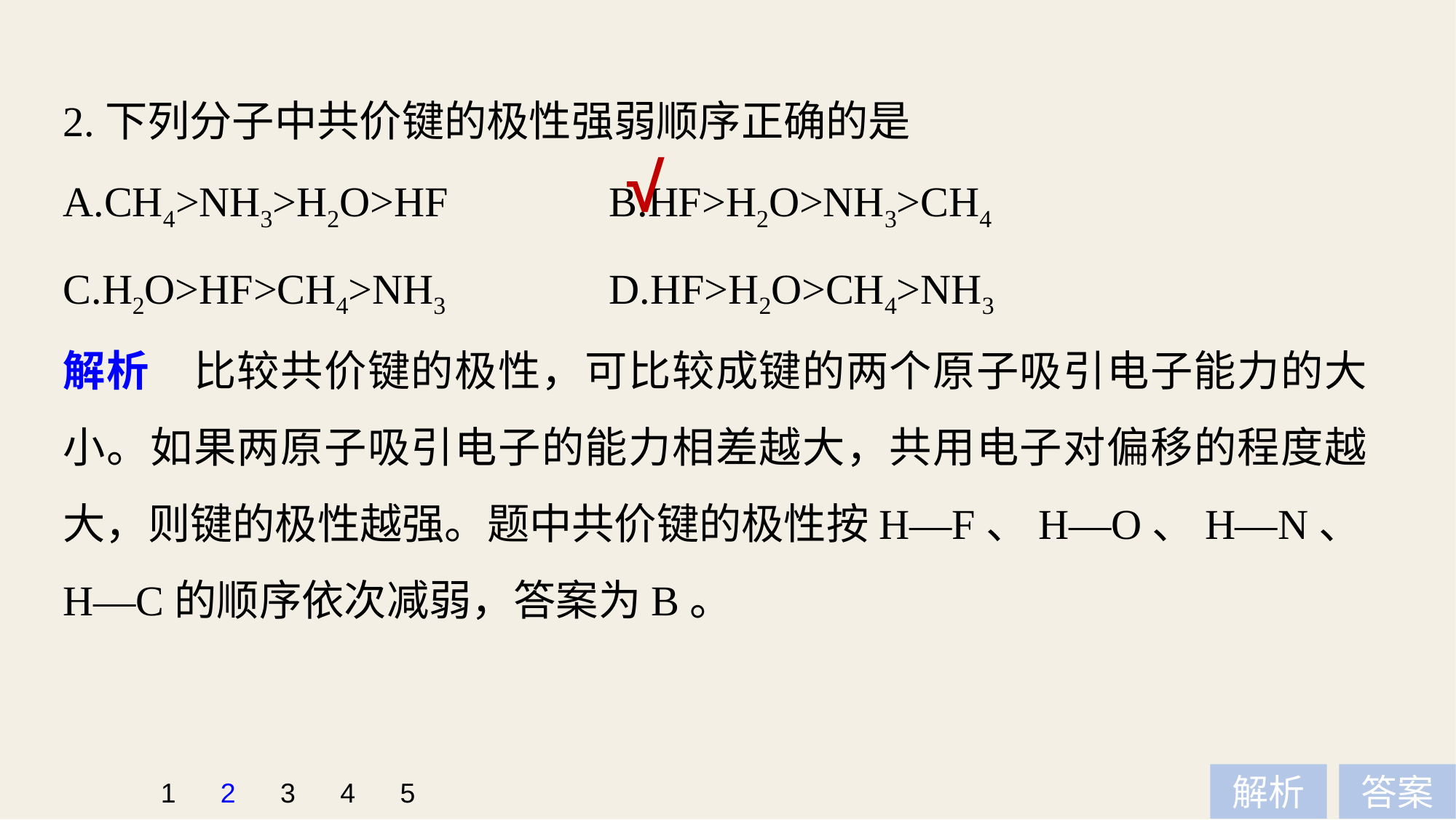

2.下列分子中共价键的极性强弱顺序正确的是
A.CH4>NH3>H2O>HF		B.HF>H2O>NH3>CH4
C.H2O>HF>CH4>NH3		D.HF>H2O>CH4>NH3
√
解析　比较共价键的极性，可比较成键的两个原子吸引电子能力的大小。如果两原子吸引电子的能力相差越大，共用电子对偏移的程度越大，则键的极性越强。题中共价键的极性按H—F、H—O、H—N、H—C的顺序依次减弱，答案为B。
1
2
3
4
5
解析
答案